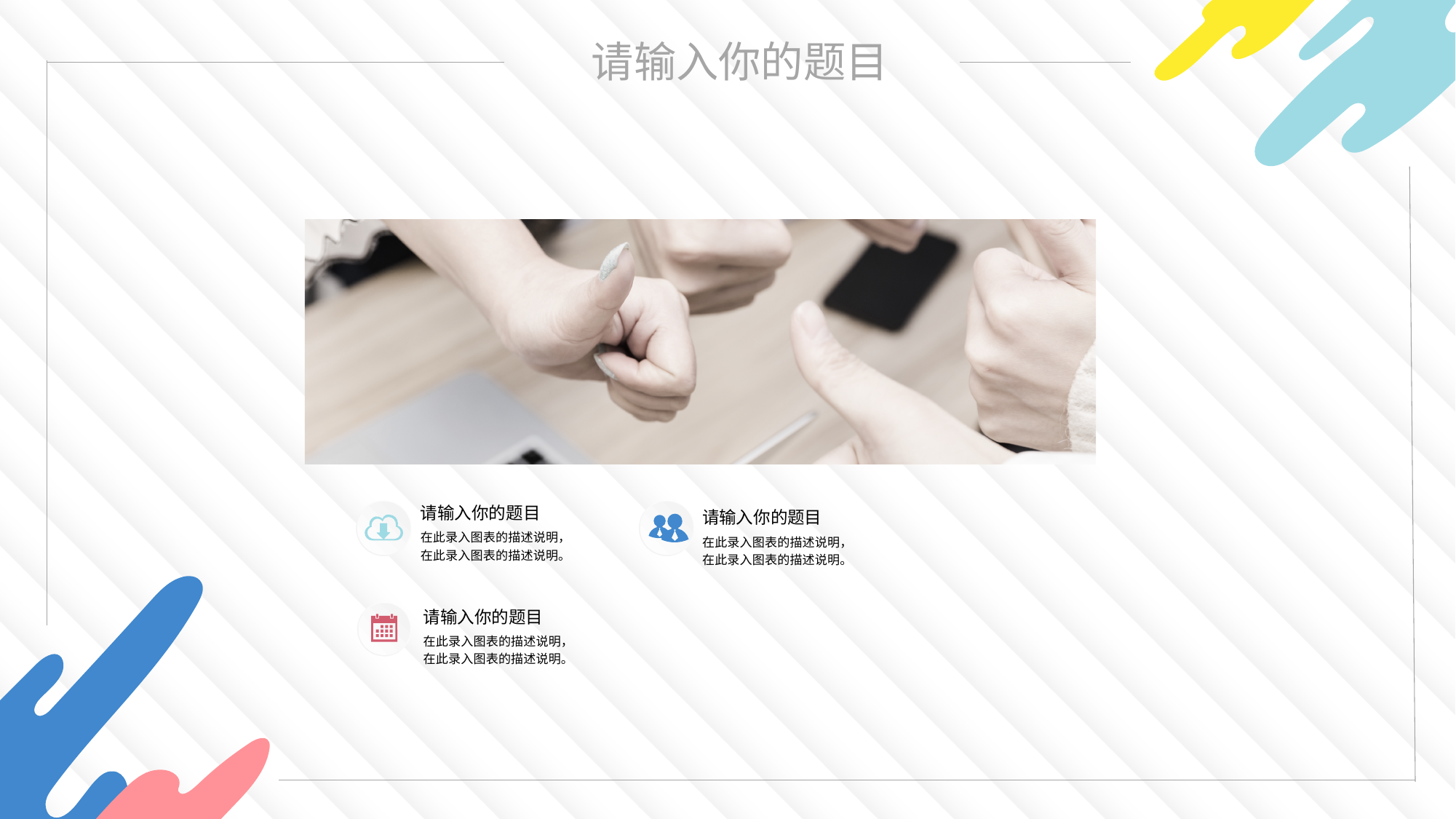

请输入你的题目

请输入你的题目
在此录入图表的描述说明，在此录入图表的描述说明。
在此录入图表的描述说明，在此录入图表的描述说明。

请输入你的题目
在此录入图表的描述说明，在此录入图表的描述说明。